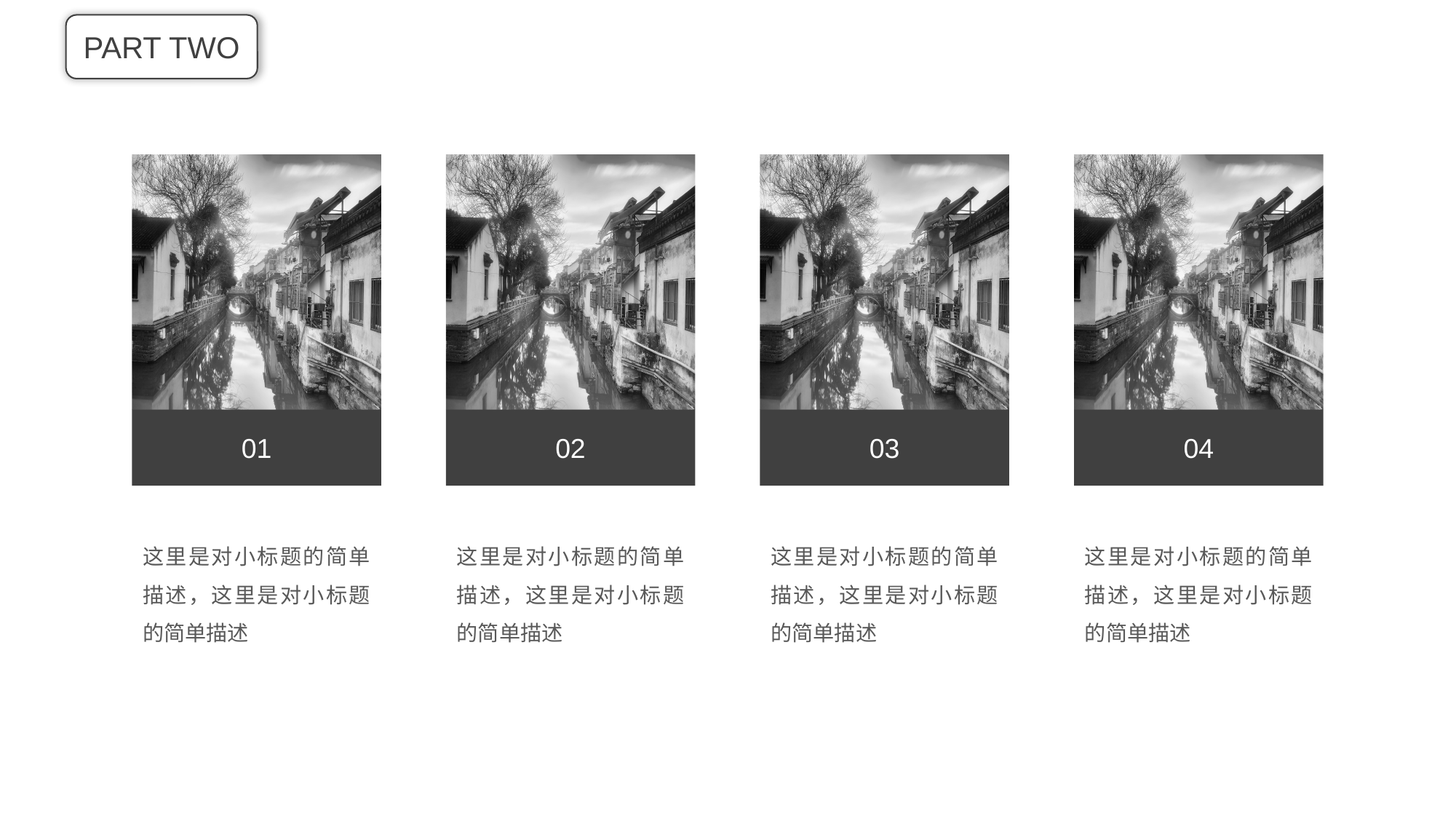

PART TWO

01
02
03
04
这里是对小标题的简单描述，这里是对小标题的简单描述
这里是对小标题的简单描述，这里是对小标题的简单描述
这里是对小标题的简单描述，这里是对小标题的简单描述
这里是对小标题的简单描述，这里是对小标题的简单描述